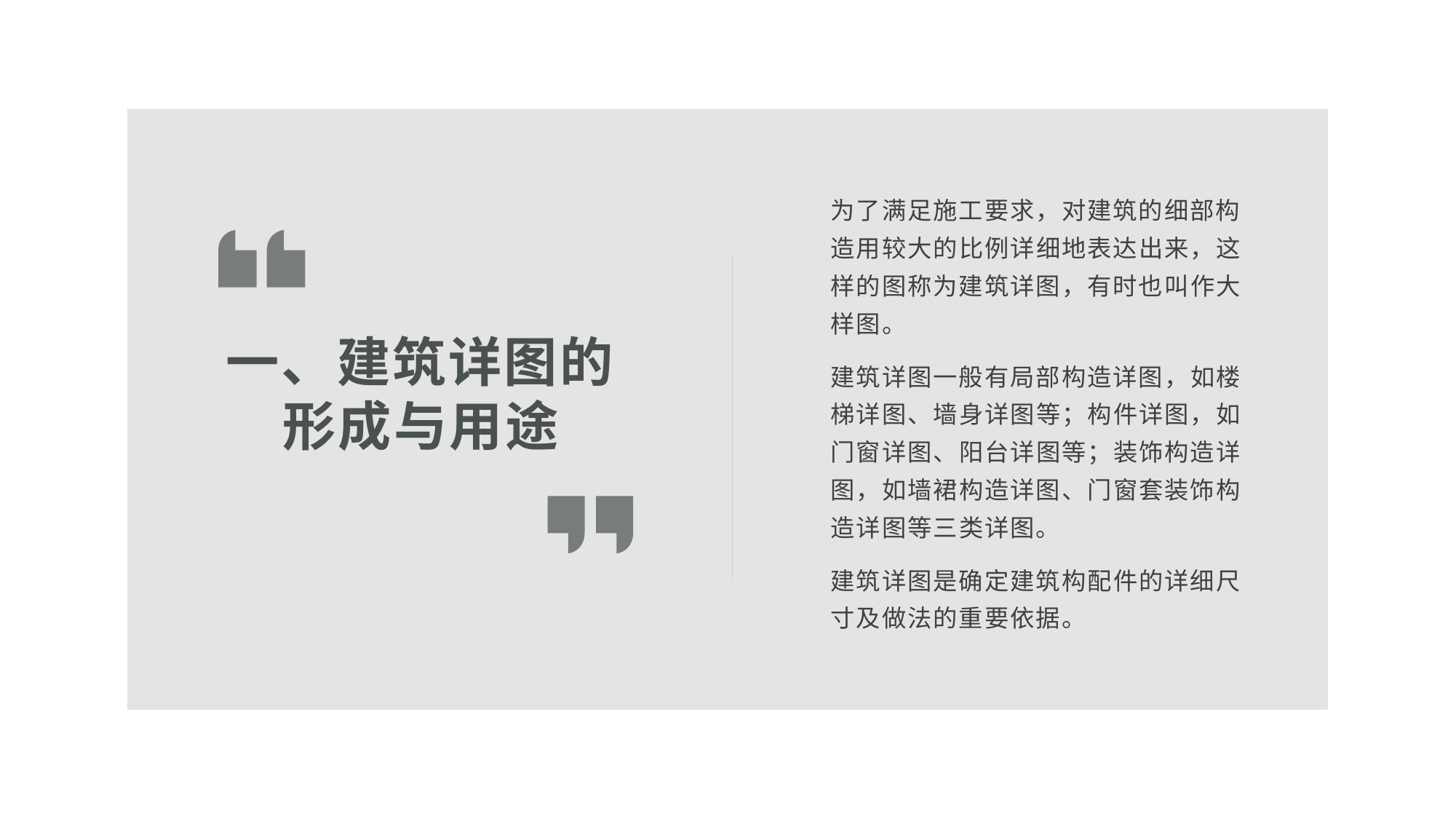

为了满足施工要求，对建筑的细部构造用较大的比例详细地表达出来，这样的图称为建筑详图，有时也叫作大样图。
建筑详图一般有局部构造详图，如楼梯详图、墙身详图等；构件详图，如门窗详图、阳台详图等；装饰构造详图，如墙裙构造详图、门窗套装饰构造详图等三类详图。
建筑详图是确定建筑构配件的详细尺寸及做法的重要依据。

一、建筑详图的形成与用途